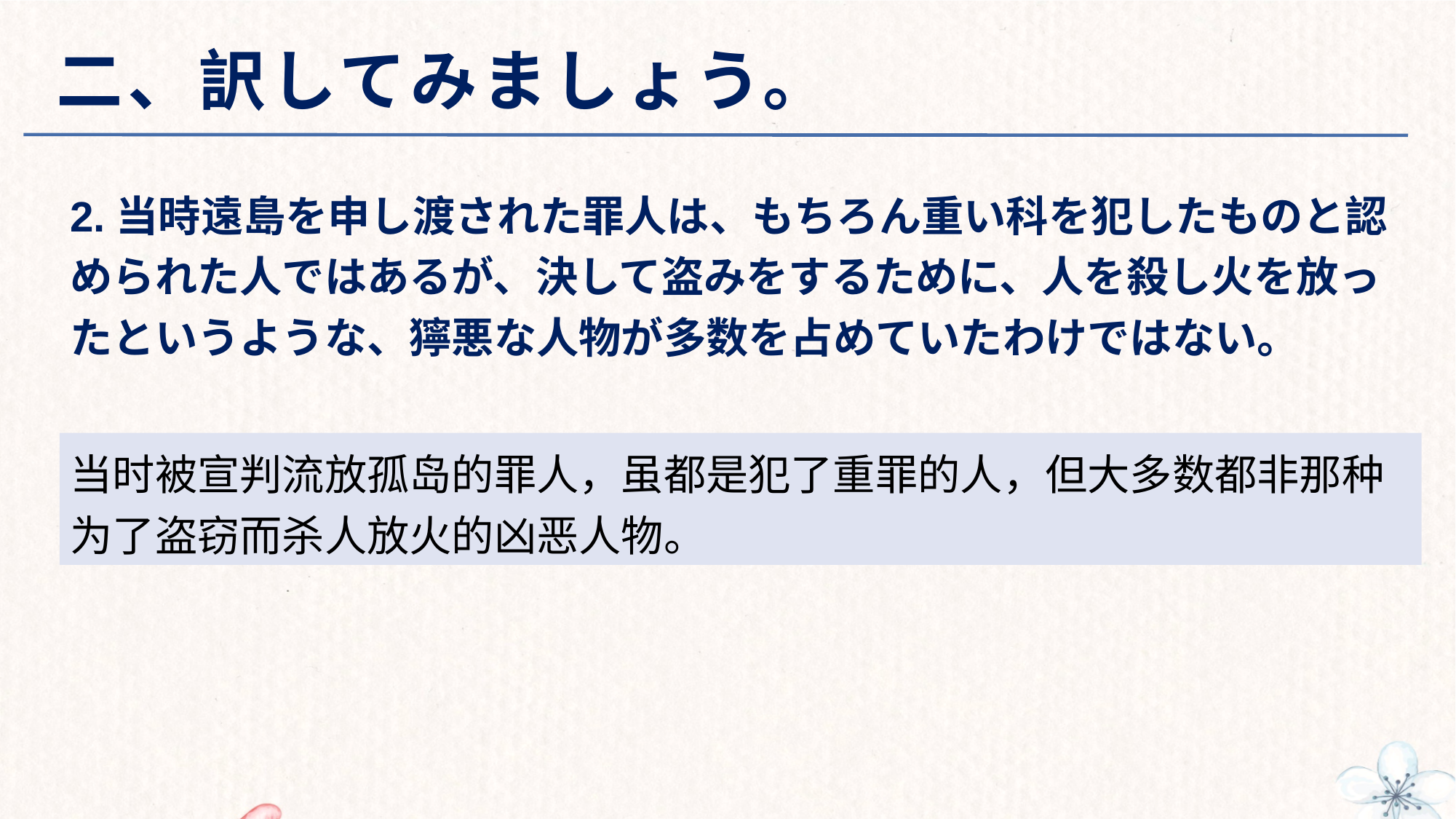

# 二、訳してみましょう。
2.当時遠島を申し渡された罪人は、もちろん重い科を犯したものと認められた人ではあるが、決して盗みをするために、人を殺し火を放ったというような、獰悪な人物が多数を占めていたわけではない。
当时被宣判流放孤岛的罪人，虽都是犯了重罪的人，但大多数都非那种为了盗窃而杀人放火的凶恶人物。